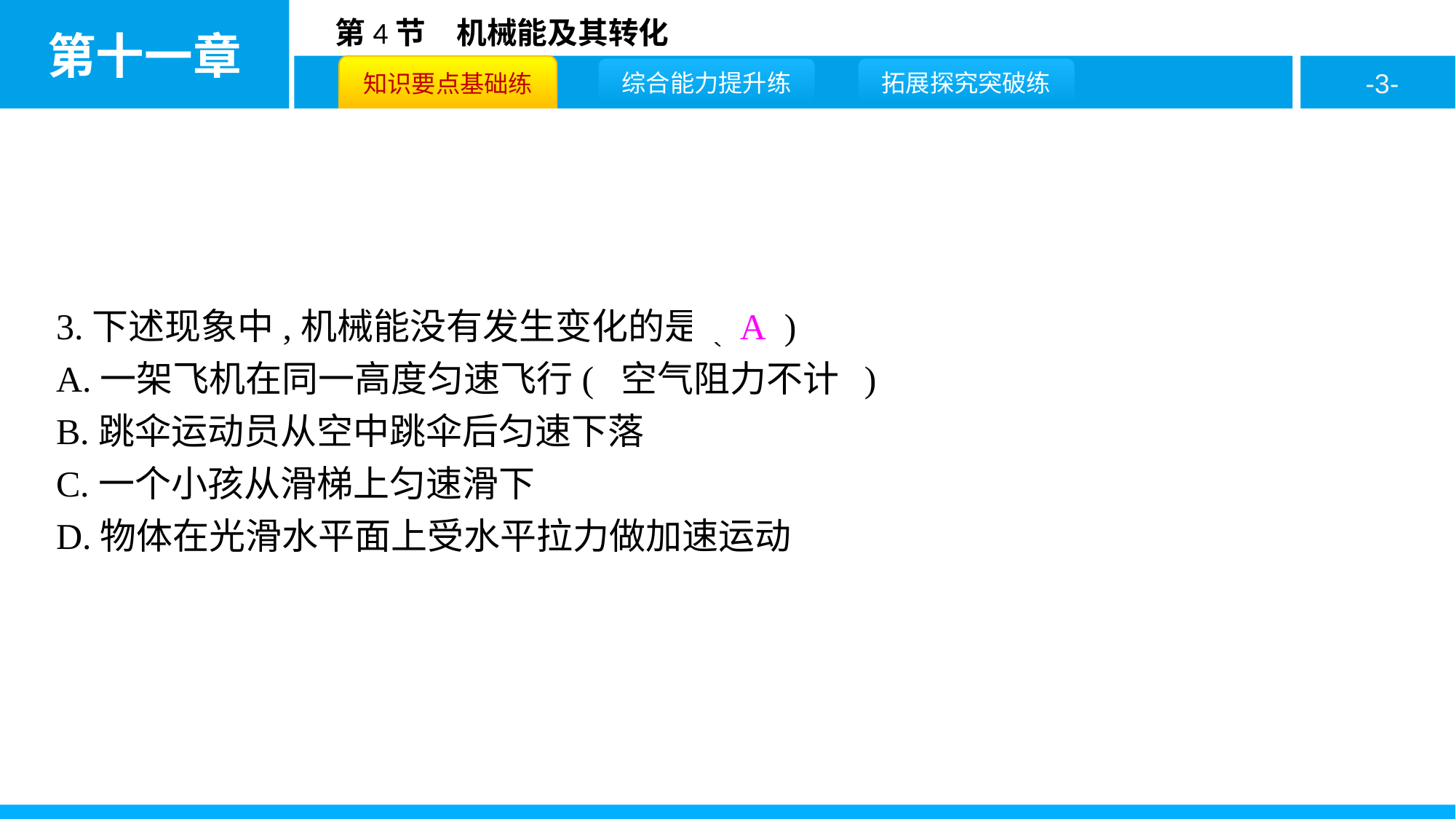

3.下述现象中,机械能没有发生变化的是(  A  )
A.一架飞机在同一高度匀速飞行(  空气阻力不计  )
B.跳伞运动员从空中跳伞后匀速下落
C.一个小孩从滑梯上匀速滑下
D.物体在光滑水平面上受水平拉力做加速运动